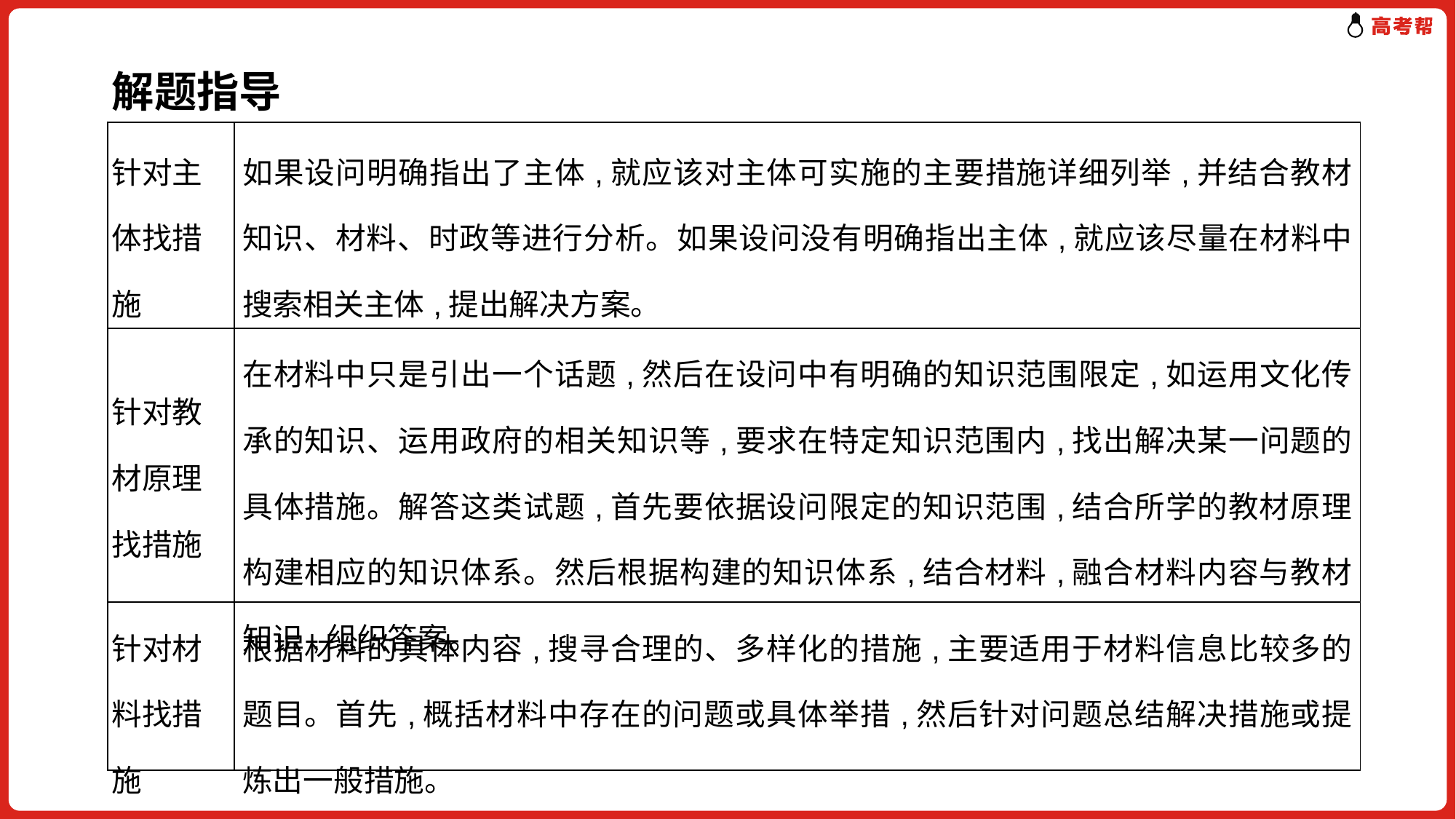

解题指导

| 针对主体找措施 | 如果设问明确指出了主体,就应该对主体可实施的主要措施详细列举,并结合教材知识、材料、时政等进行分析。如果设问没有明确指出主体,就应该尽量在材料中搜索相关主体,提出解决方案。 |
| --- | --- |
| 针对教材原理找措施 | 在材料中只是引出一个话题,然后在设问中有明确的知识范围限定,如运用文化传承的知识、运用政府的相关知识等,要求在特定知识范围内,找出解决某一问题的具体措施。解答这类试题,首先要依据设问限定的知识范围,结合所学的教材原理构建相应的知识体系。然后根据构建的知识体系,结合材料,融合材料内容与教材知识,组织答案。 |
| 针对材料找措施 | 根据材料的具体内容,搜寻合理的、多样化的措施,主要适用于材料信息比较多的题目。首先,概括材料中存在的问题或具体举措,然后针对问题总结解决措施或提炼出一般措施。 |